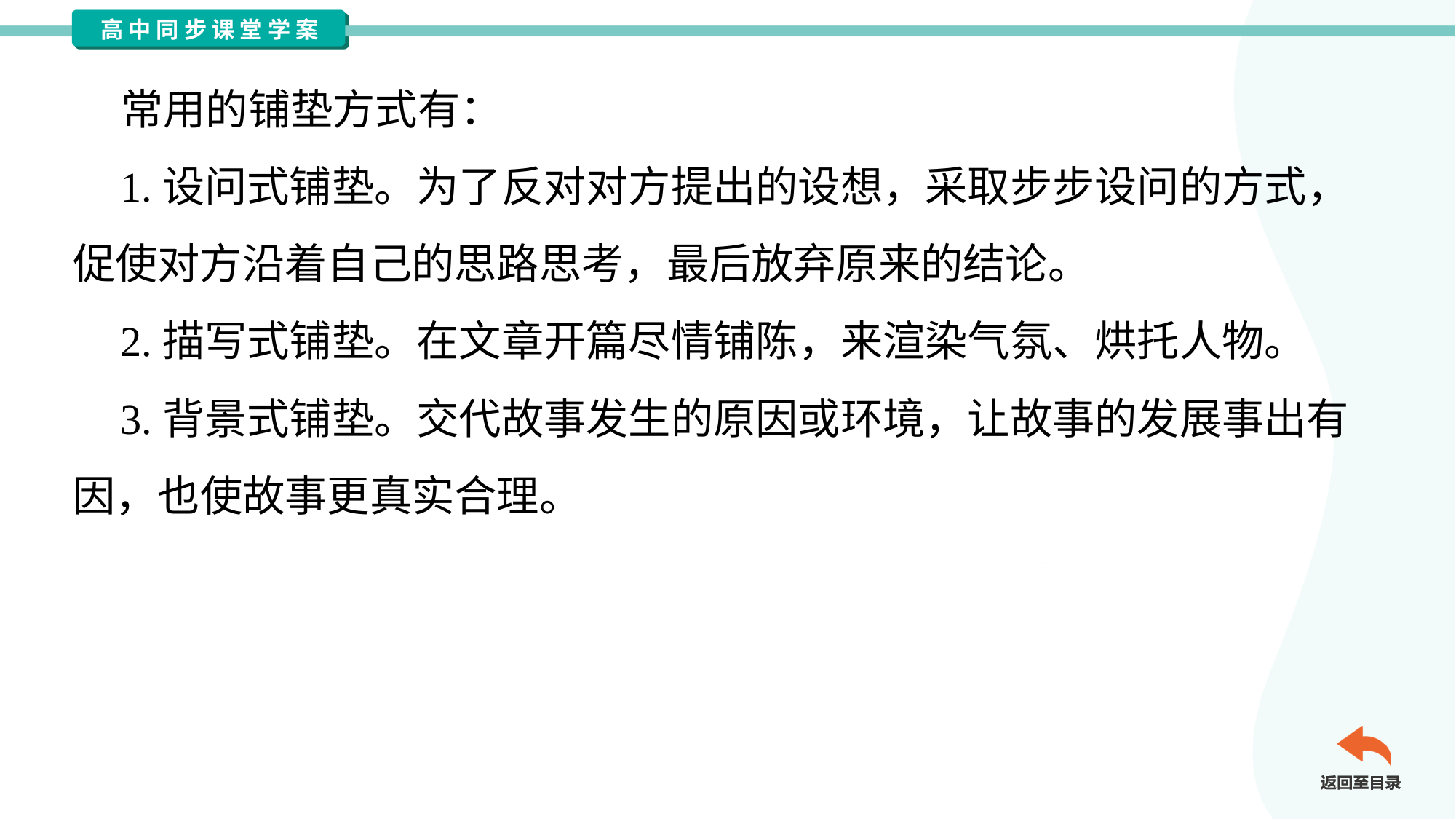

常用的铺垫方式有：
    1.设问式铺垫。为了反对对方提出的设想，采取步步设问的方式，
促使对方沿着自己的思路思考，最后放弃原来的结论。
    2.描写式铺垫。在文章开篇尽情铺陈，来渲染气氛、烘托人物。
    3.背景式铺垫。交代故事发生的原因或环境，让故事的发展事出有
因，也使故事更真实合理。